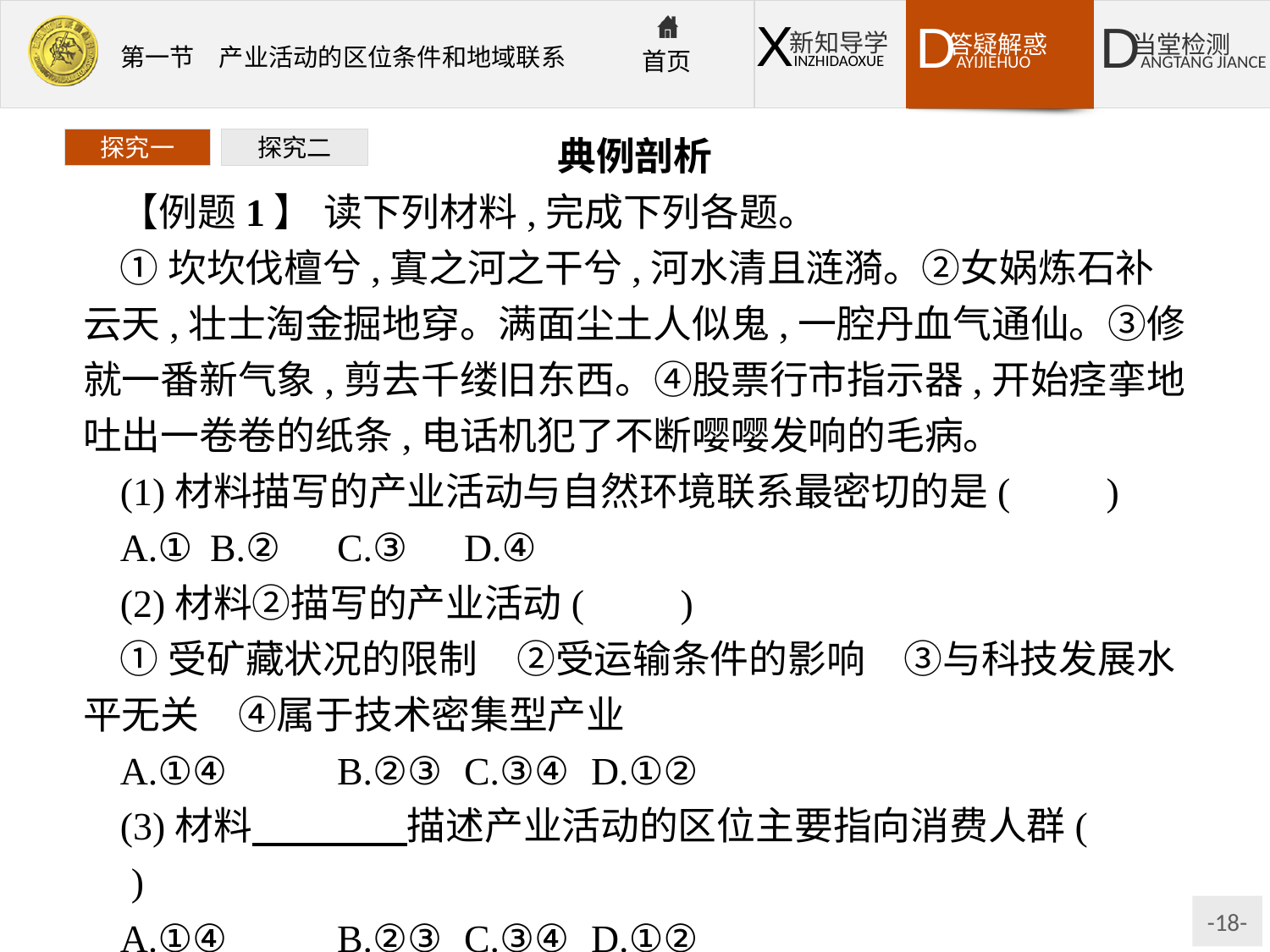

典例剖析
【例题1】 读下列材料,完成下列各题。
①坎坎伐檀兮,寘之河之干兮,河水清且涟漪。②女娲炼石补云天,壮士淘金掘地穿。满面尘土人似鬼,一腔丹血气通仙。③修就一番新气象,剪去千缕旧东西。④股票行市指示器,开始痉挛地吐出一卷卷的纸条,电话机犯了不断嘤嘤发响的毛病。
(1)材料描写的产业活动与自然环境联系最密切的是(　　)
A.①	B.②	C.③	D.④
(2)材料②描写的产业活动(　　)
①受矿藏状况的限制　②受运输条件的影响　③与科技发展水平无关　④属于技术密集型产业
A.①④	B.②③	C.③④	D.①②
(3)材料　　　　描述产业活动的区位主要指向消费人群(　　)
A.①④	B.②③	C.③④	D.①②
探究一
探究二